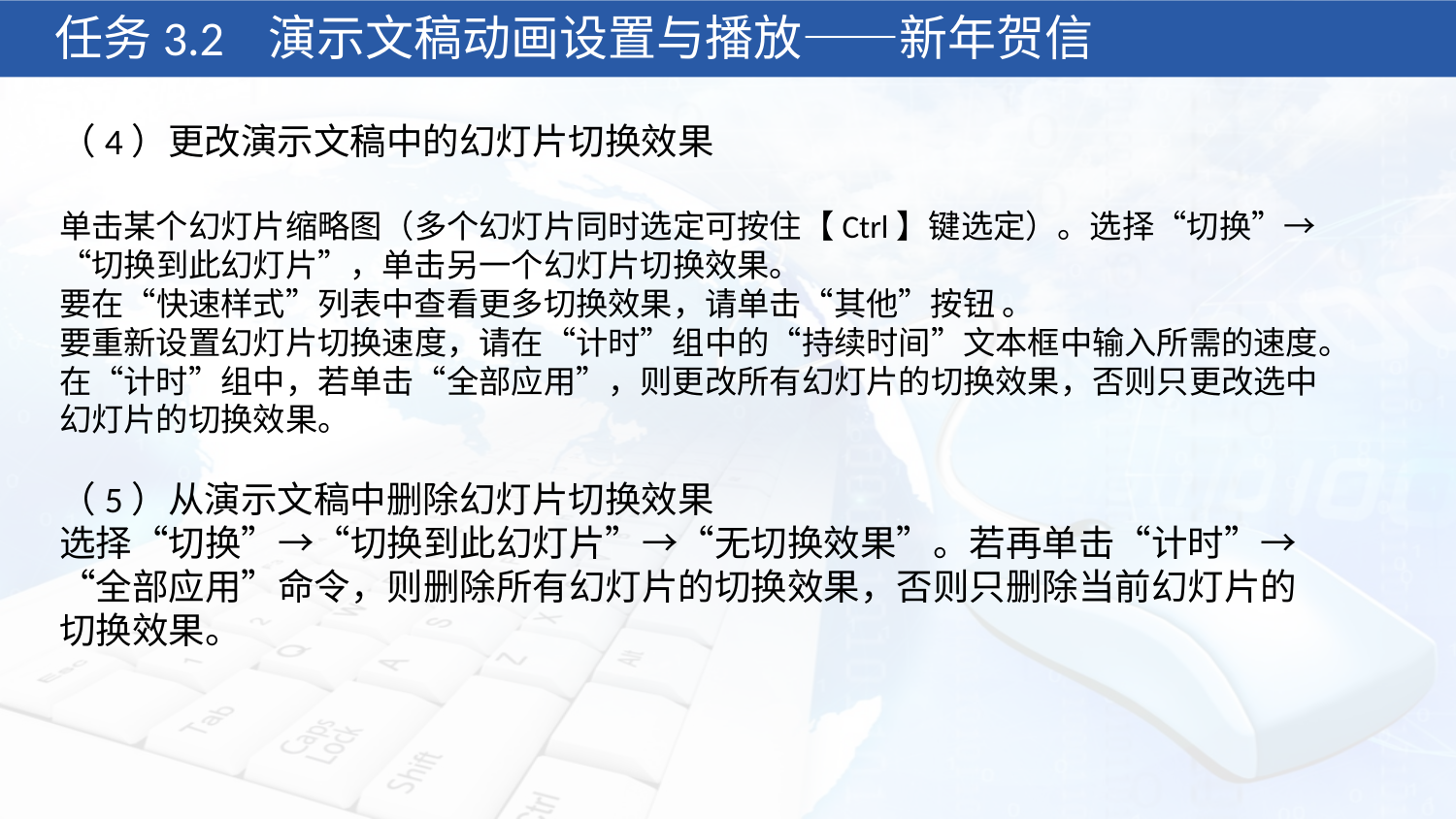

任务3.2   演示文稿动画设置与播放——新年贺信
（4）更改演示文稿中的幻灯片切换效果

单击某个幻灯片缩略图（多个幻灯片同时选定可按住【Ctrl】键选定）。选择“切换”→“切换到此幻灯片”，单击另一个幻灯片切换效果。
要在“快速样式”列表中查看更多切换效果，请单击“其他”按钮 。
要重新设置幻灯片切换速度，请在“计时”组中的“持续时间”文本框中输入所需的速度。在“计时”组中，若单击“全部应用”，则更改所有幻灯片的切换效果，否则只更改选中幻灯片的切换效果。

（5）从演示文稿中删除幻灯片切换效果
选择“切换”→“切换到此幻灯片”→“无切换效果”。若再单击“计时”→“全部应用”命令，则删除所有幻灯片的切换效果，否则只删除当前幻灯片的切换效果。